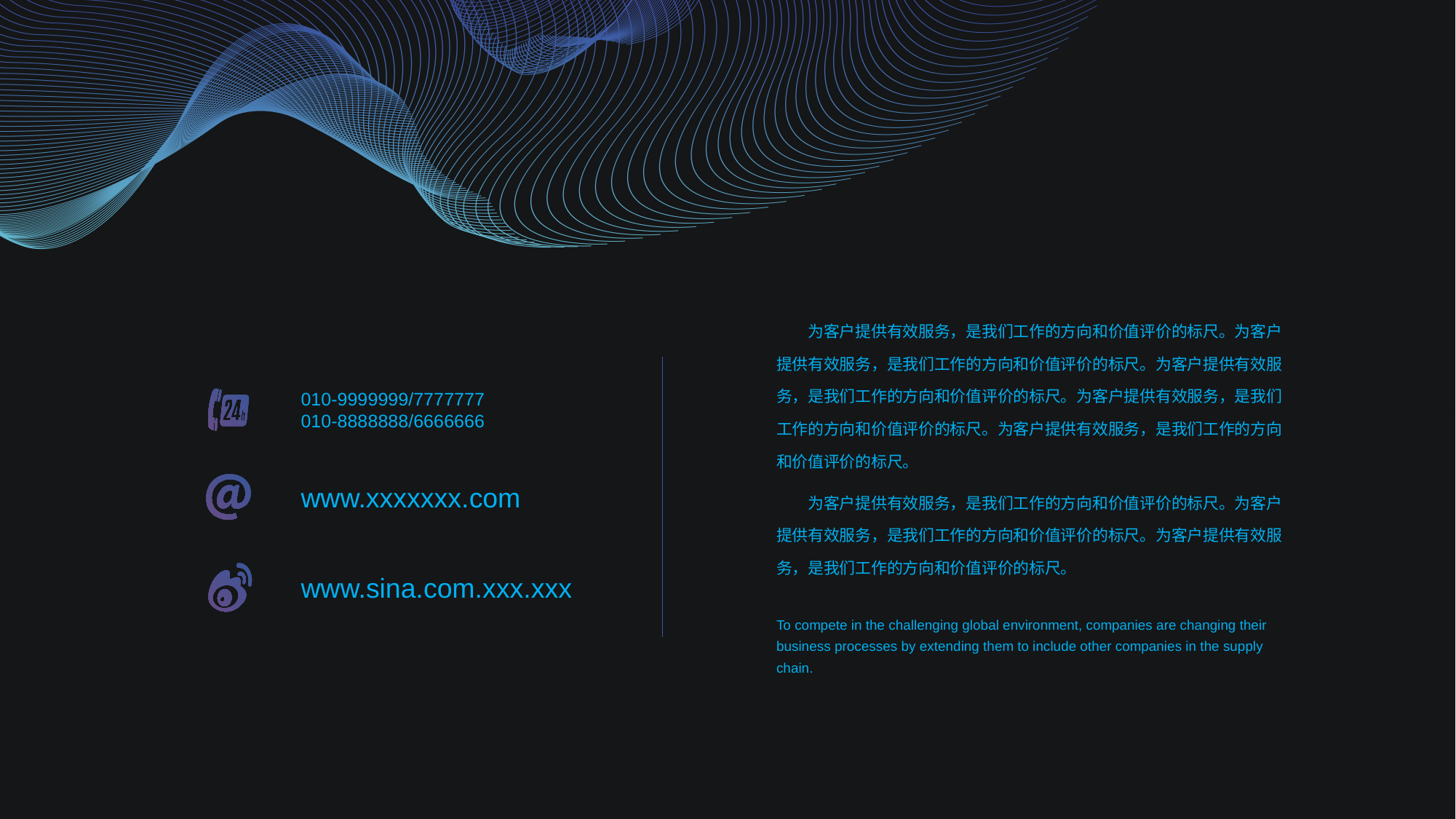

为客户提供有效服务，是我们工作的方向和价值评价的标尺。为客户提供有效服务，是我们工作的方向和价值评价的标尺。为客户提供有效服务，是我们工作的方向和价值评价的标尺。为客户提供有效服务，是我们工作的方向和价值评价的标尺。为客户提供有效服务，是我们工作的方向和价值评价的标尺。
　　为客户提供有效服务，是我们工作的方向和价值评价的标尺。为客户提供有效服务，是我们工作的方向和价值评价的标尺。为客户提供有效服务，是我们工作的方向和价值评价的标尺。
010-9999999/7777777
010-8888888/6666666

www.xxxxxxx.com

www.sina.com.xxx.xxx
To compete in the challenging global environment, companies are changing their business processes by extending them to include other companies in the supply chain.